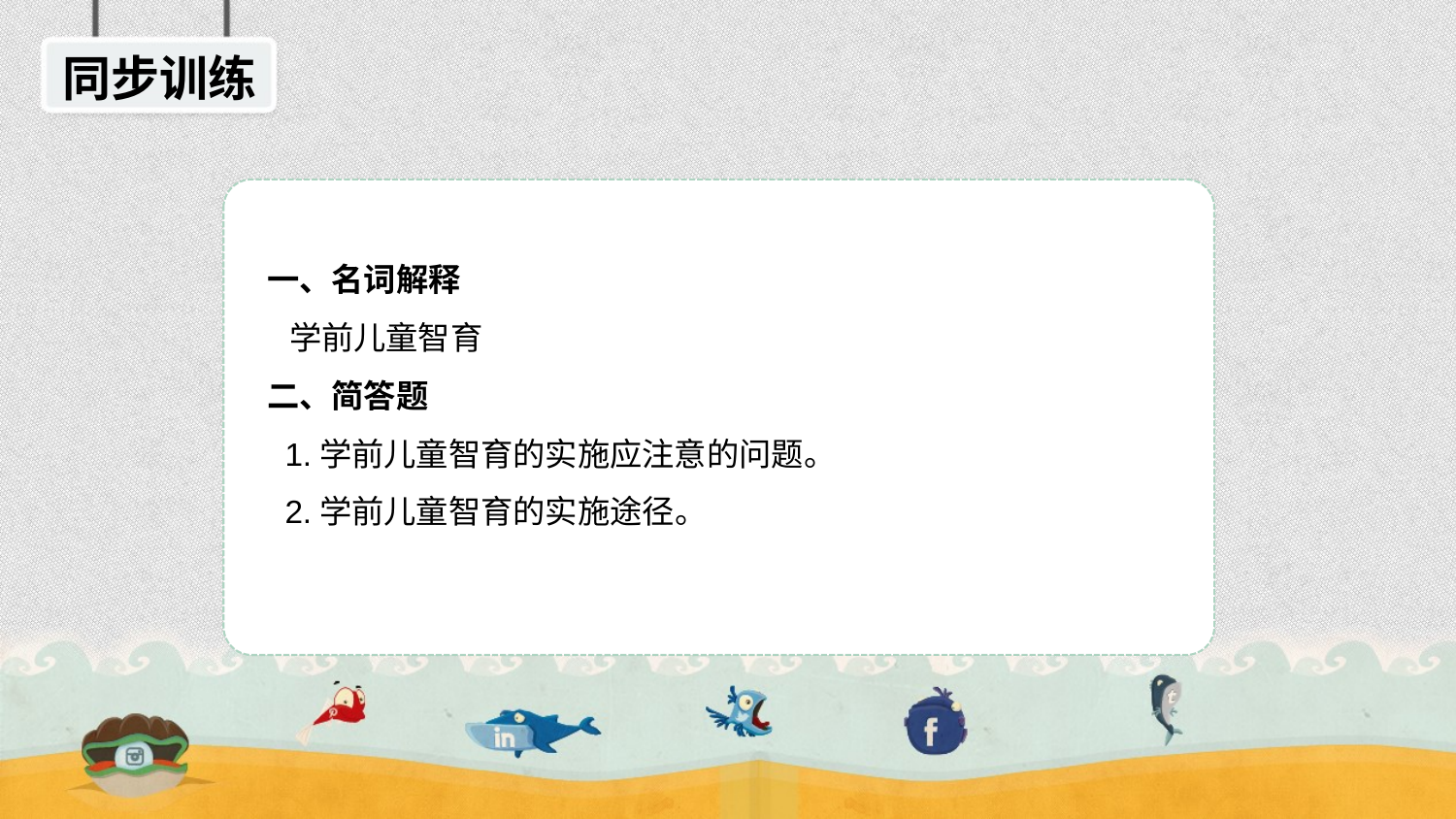

同步训练

一、名词解释
  学前儿童智育
二、简答题
  1.学前儿童智育的实施应注意的问题。
  2.学前儿童智育的实施途径。